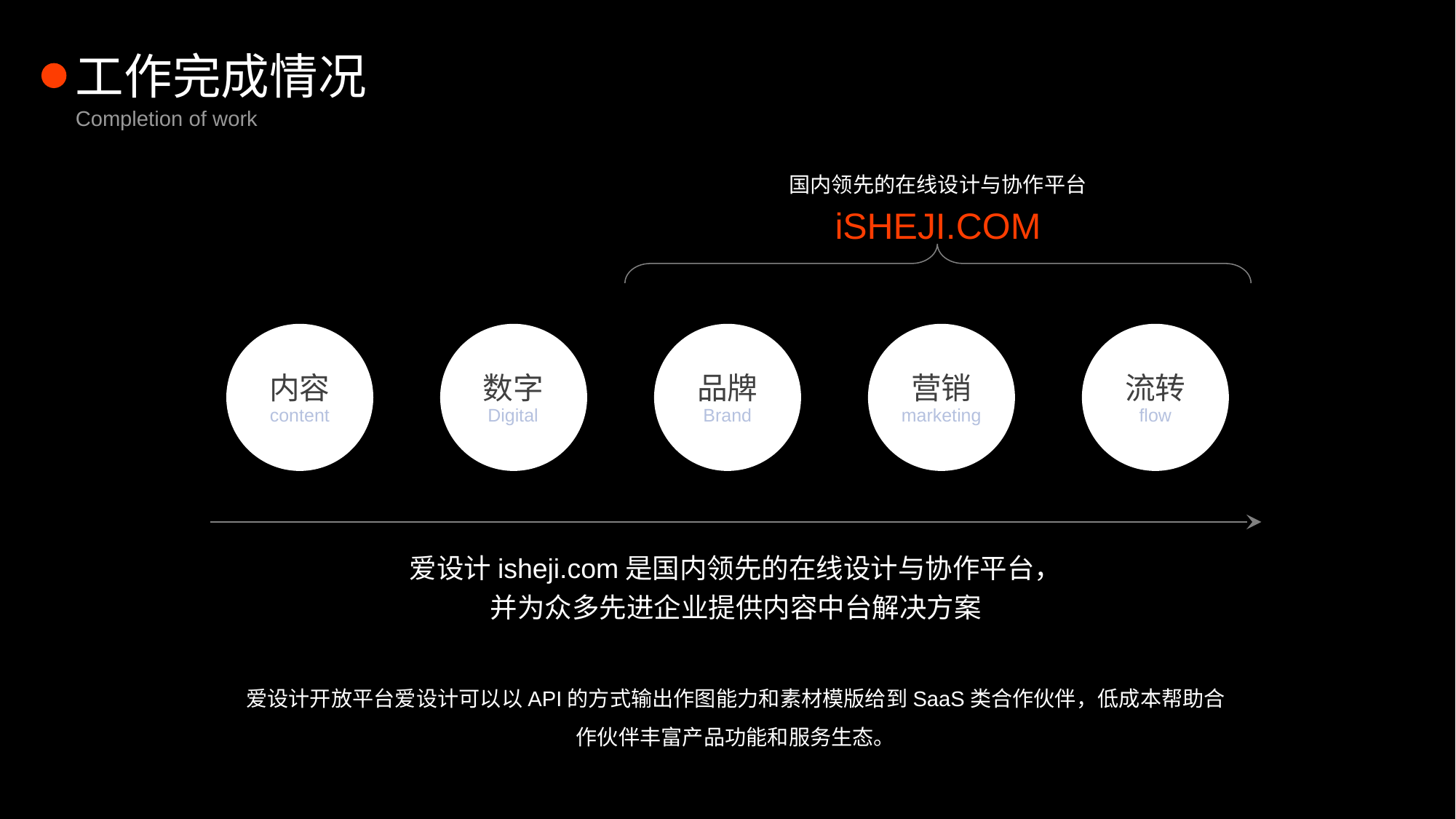

工作完成情况

Completion of work
国内领先的在线设计与协作平台
iSHEJI.COM

内容
数字
品牌
营销
流转
content
Digital
Brand
marketing
flow
爱设计isheji.com是国内领先的在线设计与协作平台，
并为众多先进企业提供内容中台解决方案
爱设计开放平台爱设计可以以API的方式输出作图能力和素材模版给到SaaS类合作伙伴，低成本帮助合作伙伴丰富产品功能和服务生态。